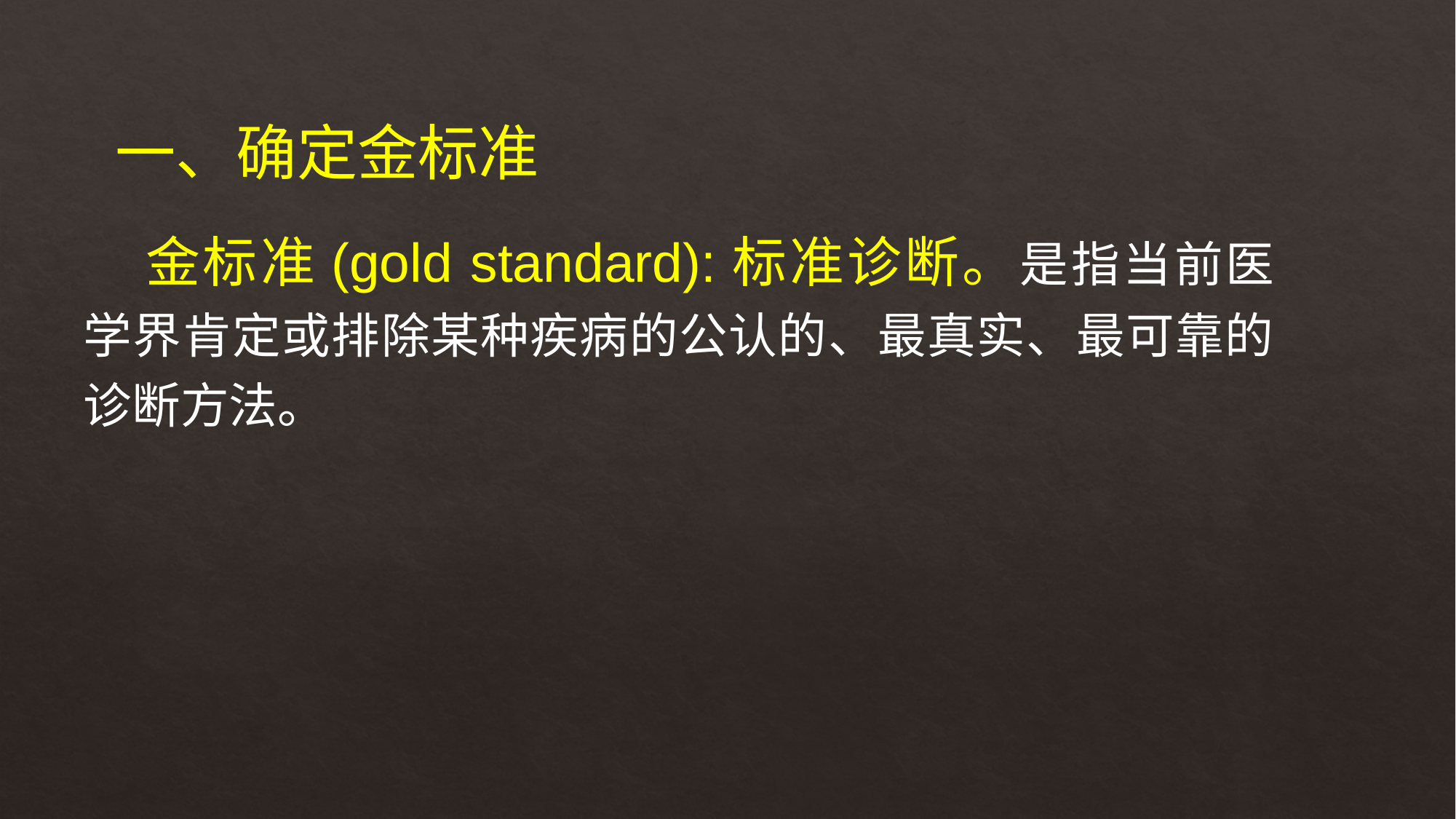

一、确定金标准
　金标准(gold standard):标准诊断。是指当前医学界肯定或排除某种疾病的公认的、最真实、最可靠的诊断方法。